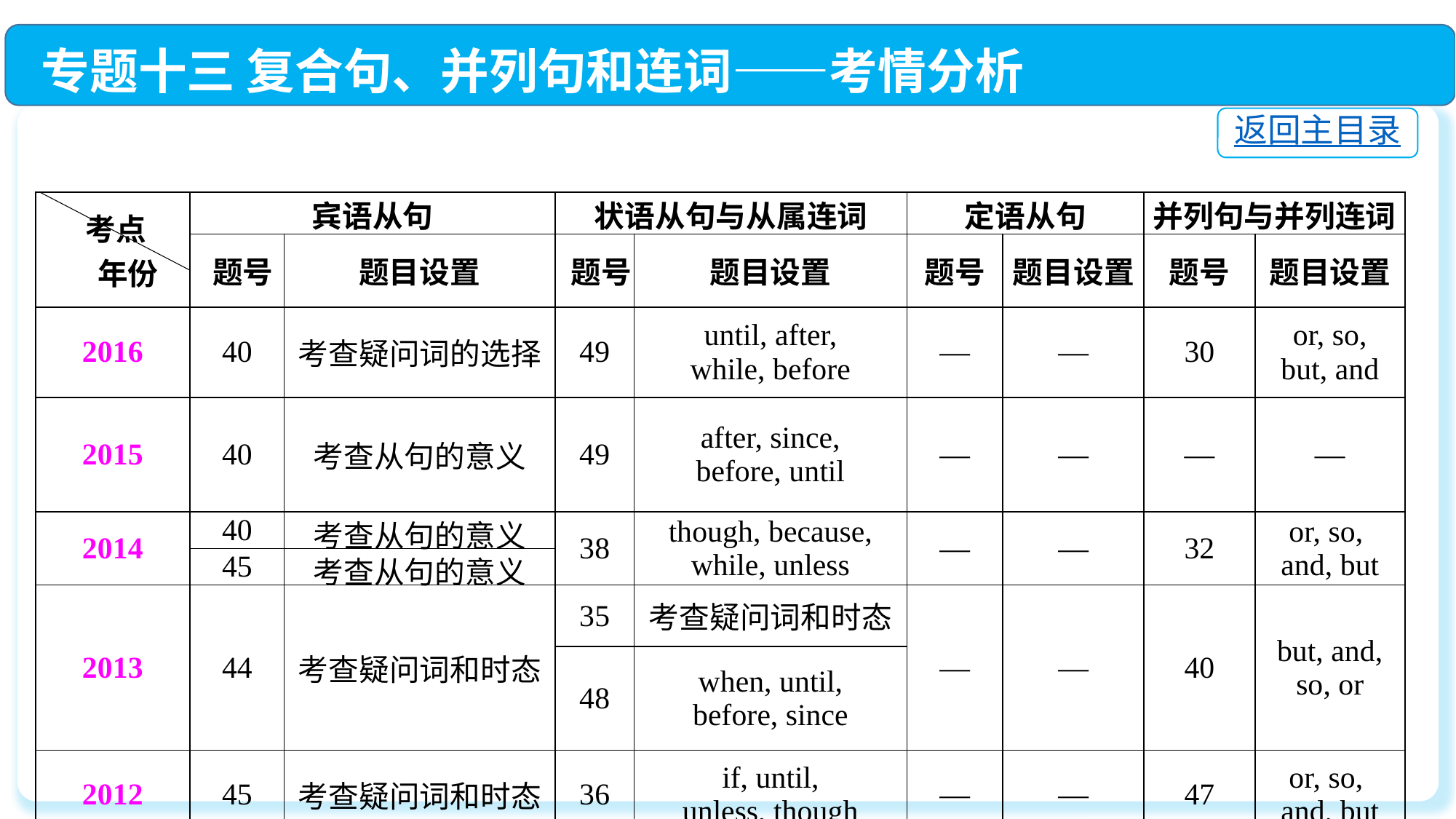

专题十三 复合句、并列句和连词——考情分析

返回主目录
| 考点 年份 | 宾语从句 |  | 状语从句与从属连词 |  | 定语从句 |  | 并列句与并列连词 |  |
| --- | --- | --- | --- | --- | --- | --- | --- | --- |
|  | 题号 | 题目设置 | 题号 | 题目设置 | 题号 | 题目设置 | 题号 | 题目设置 |
| 2016 | 40 | 考查疑问词的选择 | 49 | until, after, while, before | — | — | 30 | or, so, but, and |
| 2015 | 40 | 考查从句的意义 | 49 | after, since, before, until | — | — | — | — |
| 2014 | 40 | 考查从句的意义 | 38 | though, because, while, unless | — | — | 32 | or, so, and, but |
|  | 45 | 考查从句的意义 |  |  |  |  |  |  |
| 2013 | 44 | 考查疑问词和时态 | 35 | 考查疑问词和时态 | — | — | 40 | but, and, so, or |
|  |  |  | 48 | when, until, before, since |  |  |  |  |
| 2012 | 45 | 考查疑问词和时态 | 36 | if, until, unless, though | — | — | 47 | or, so, and, but |